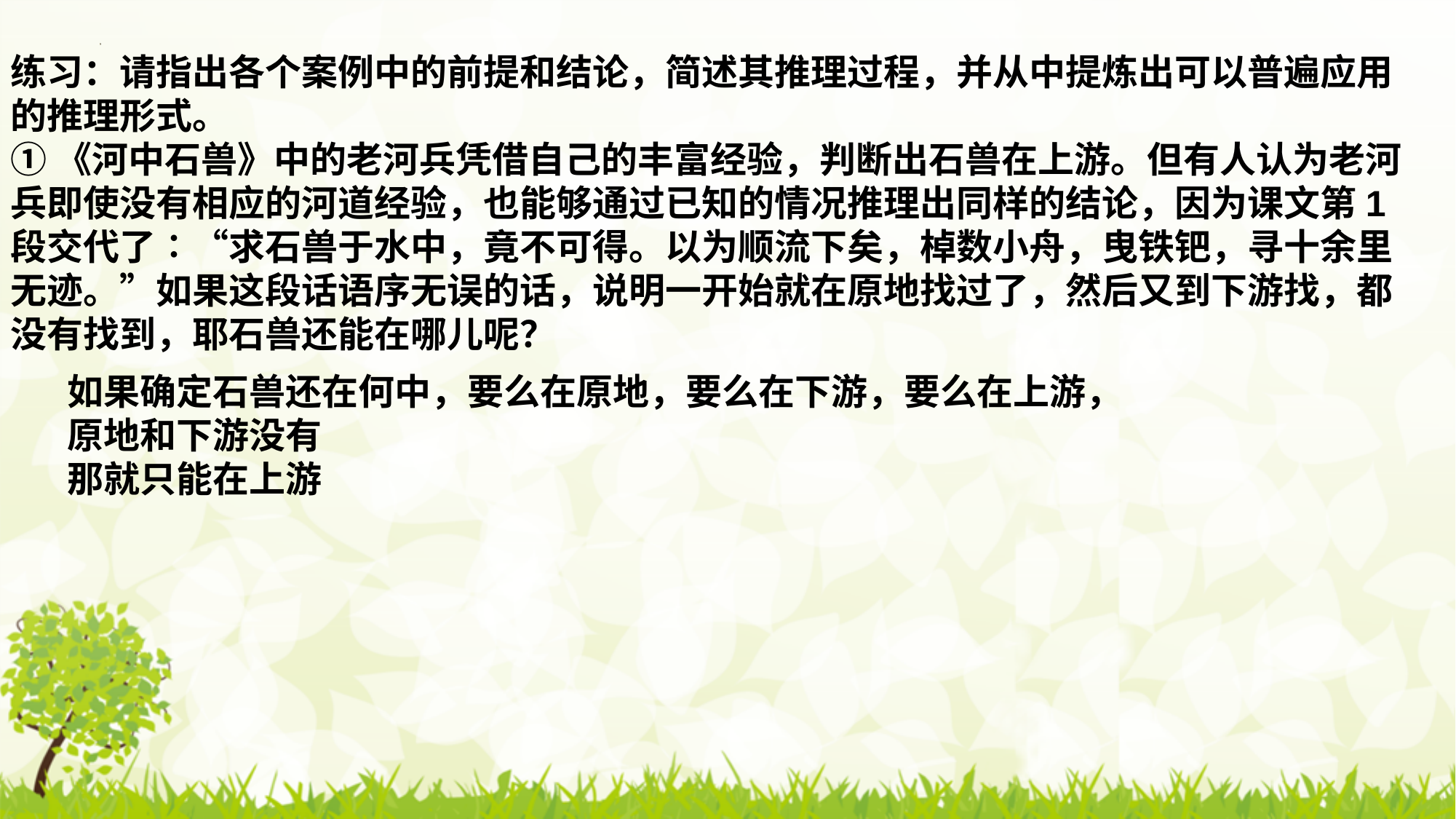

练习：请指出各个案例中的前提和结论，简述其推理过程，并从中提炼出可以普遍应用的推理形式。
①《河中石兽》中的老河兵凭借自己的丰富经验，判断出石兽在上游。但有人认为老河兵即使没有相应的河道经验，也能够通过已知的情况推理出同样的结论，因为课文第1 段交代了∶“求石兽于水中，竟不可得。以为顺流下矣，棹数小舟，曳铁钯，寻十余里无迹。”如果这段话语序无误的话，说明一开始就在原地找过了，然后又到下游找，都没有找到，耶石兽还能在哪儿呢？
如果确定石兽还在何中，要么在原地，要么在下游，要么在上游，
原地和下游没有
那就只能在上游